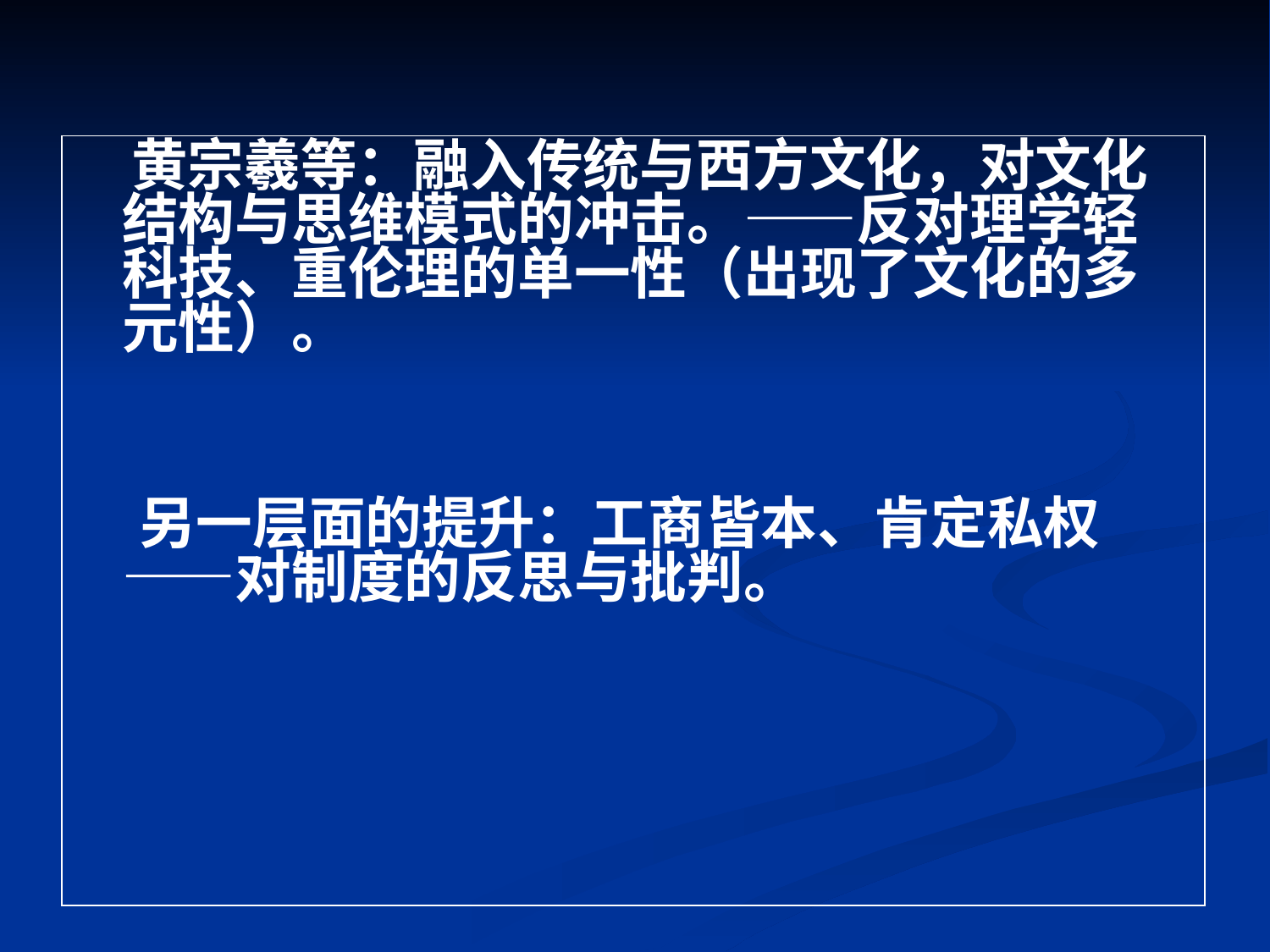

黄宗羲等：融入传统与西方文化，对文化结构与思维模式的冲击。——反对理学轻科技、重伦理的单一性（出现了文化的多元性）。

    另一层面的提升：工商皆本、肯定私权——对制度的反思与批判。